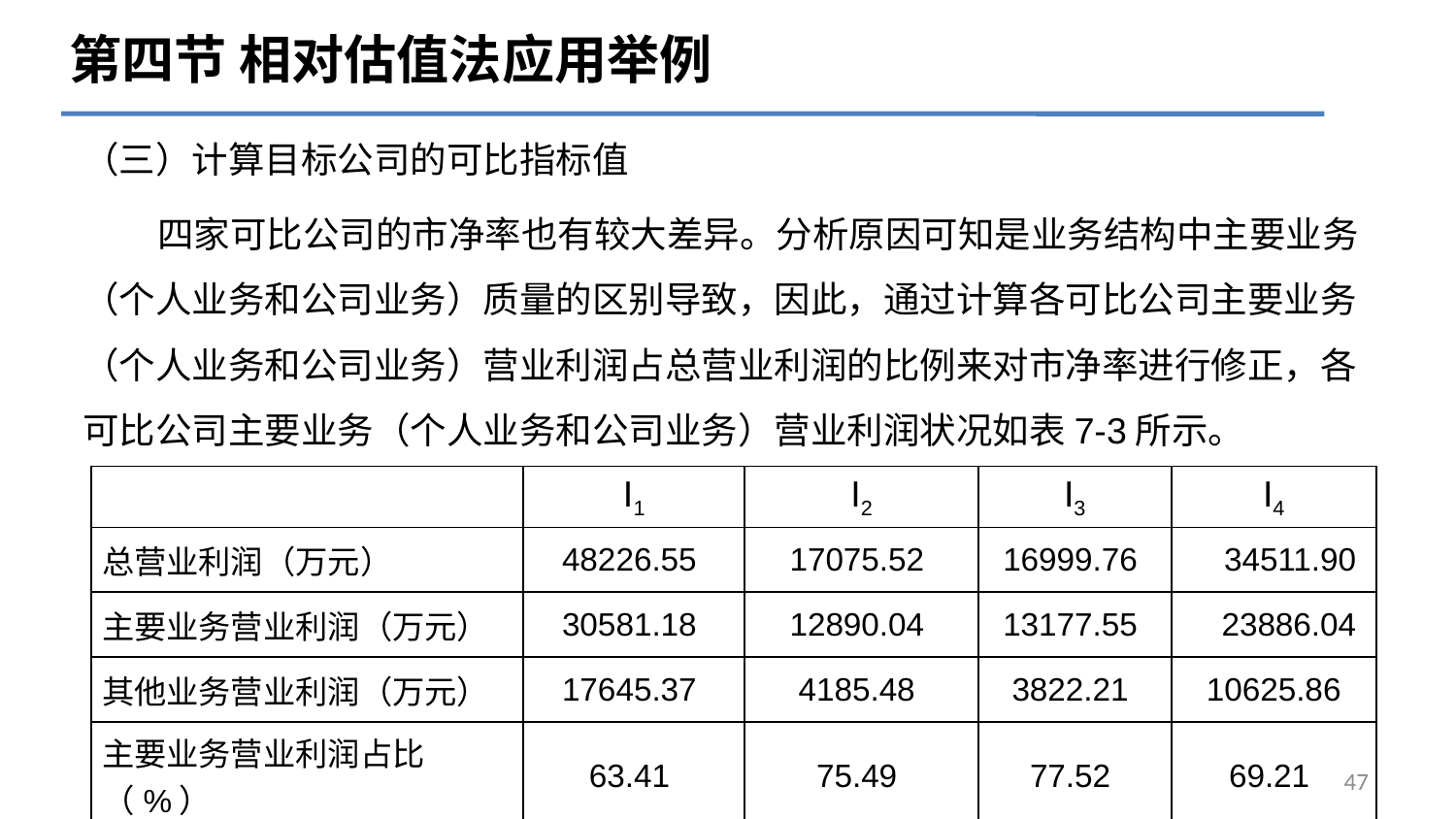

第四节 相对估值法应用举例
# （三）计算目标公司的可比指标值
        四家可比公司的市净率也有较大差异。分析原因可知是业务结构中主要业务（个人业务和公司业务）质量的区别导致，因此，通过计算各可比公司主要业务（个人业务和公司业务）营业利润占总营业利润的比例来对市净率进行修正，各可比公司主要业务（个人业务和公司业务）营业利润状况如表7-3所示。
|  | I1 | I2 | I3 | I4 |
| --- | --- | --- | --- | --- |
| 总营业利润（万元） | 48226.55 | 17075.52 | 16999.76 | 34511.90 |
| 主要业务营业利润（万元） | 30581.18 | 12890.04 | 13177.55 | 23886.04 |
| 其他业务营业利润（万元） | 17645.37 | 4185.48 | 3822.21 | 10625.86 |
| 主要业务营业利润占比（%） | 63.41 | 75.49 | 77.52 | 69.21 |
47